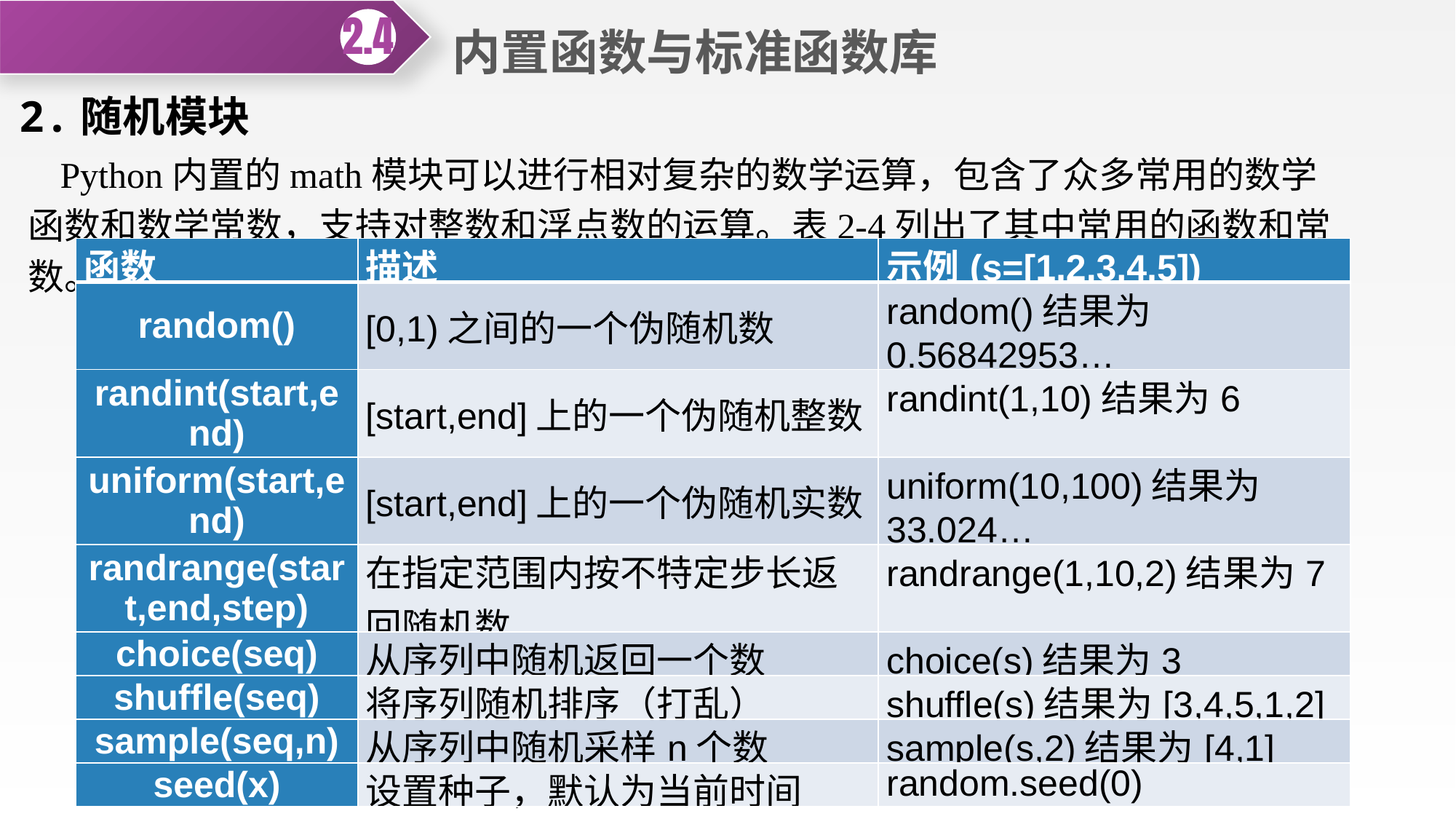

内置函数与标准函数库

2.4
2.随机模块
Python内置的math模块可以进行相对复杂的数学运算，包含了众多常用的数学函数和数学常数，支持对整数和浮点数的运算。表2-4列出了其中常用的函数和常数。
| 函数 | 描述 | 示例(s=[1,2,3,4,5]) |
| --- | --- | --- |
| random() | [0,1)之间的一个伪随机数 | random()结果为0.56842953… |
| randint(start,end) | [start,end]上的一个伪随机整数 | randint(1,10)结果为6 |
| uniform(start,end) | [start,end]上的一个伪随机实数 | uniform(10,100)结果为33.024… |
| randrange(start,end,step) | 在指定范围内按不特定步长返回随机数 | randrange(1,10,2)结果为7 |
| choice(seq) | 从序列中随机返回一个数 | choice(s)结果为3 |
| shuffle(seq) | 将序列随机排序（打乱） | shuffle(s)结果为[3,4,5,1,2] |
| sample(seq,n) | 从序列中随机采样n个数 | sample(s,2)结果为[4,1] |
| seed(x) | 设置种子，默认为当前时间 | random.seed(0) |